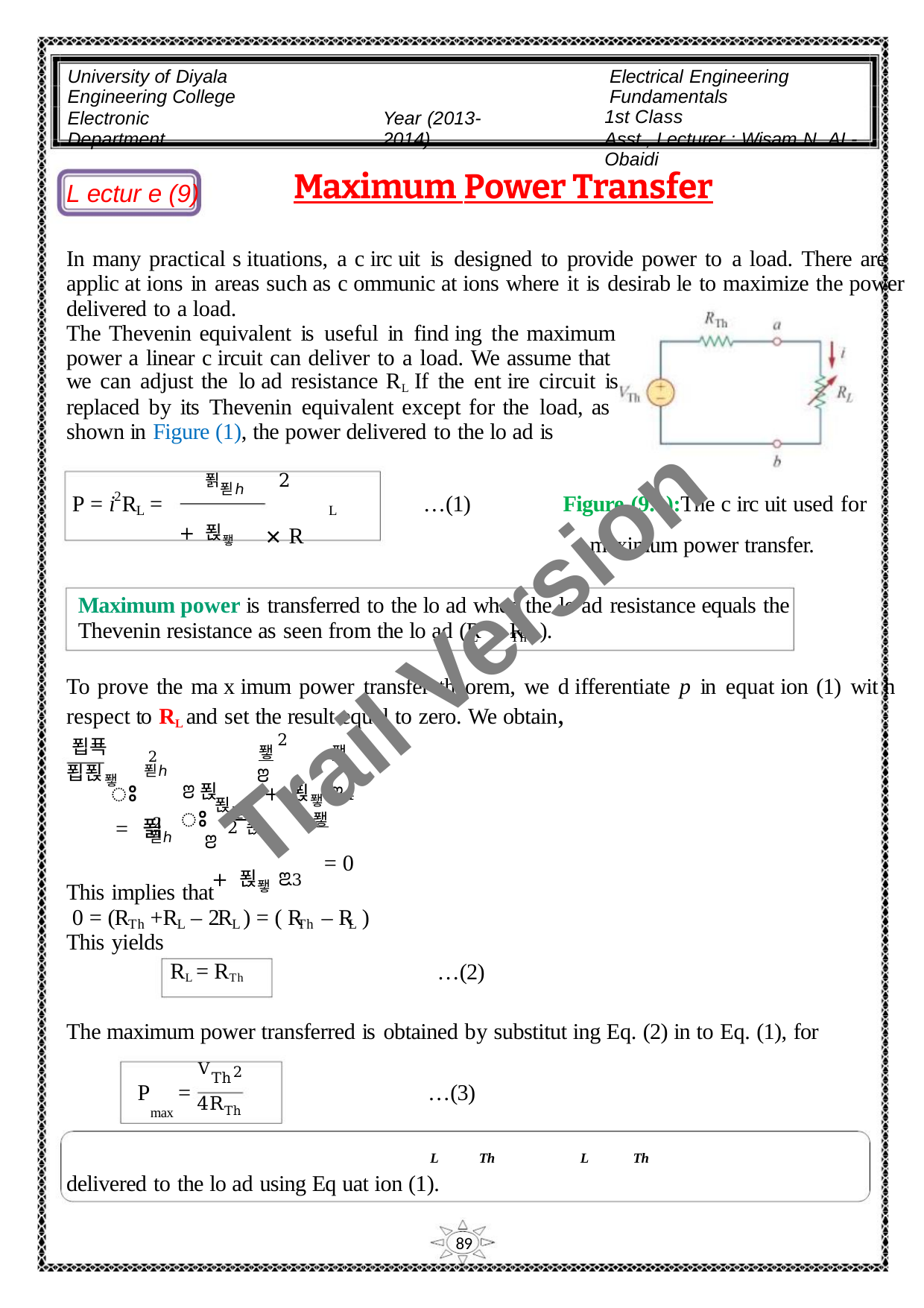

University of Diyala
Engineering College
Electronic Department
Electrical Engineering Fundamentals
1st Class
Asst., Lecturer : Wisam N. AL-Obaidi
Year (2013-2014)
Maximum Power Transfer
L ectur e (9)
In many practical s ituations, a c irc uit is designed to provide power to a load. There are
applic at ions in areas such as c ommunic at ions where it is desirab le to maximize the power
delivered to a load.
The Thevenin equivalent is useful in find ing the maximum
power a linear c ircuit can deliver to a load. We assume that
we can adjust the lo ad resistance RL If the ent ire circuit is
replaced by its Thevenin equivalent except for the load, as
shown in Figure (1), the power delivered to the lo ad is
2
푉푇ℎ
푅푇ℎ + 푅퐿

ꢀ × R
2
P = i R =
…(1)
Figure (9.1):The c irc uit used for
L
L
maximum power transfer.
Trail Version
Trail Version
Trail Version
Trail Version
Trail Version
Trail Version
Trail Version
Trail Version
Trail Version
Trail Version
Trail Version
Trail Version
Trail Version
Maximum power is transferred to the lo ad when the lo ad resistance equals the
Thevenin resistance as seen from the lo ad (R = R ).
L
Th
To prove the ma x imum power transfer theorem, we d ifferentiate p in equat ion (1) wit h
respect to RL and set the result equal to zero. We obtain,
2
ꢂ푅푇ℎ + 푅 ꢃ − 2푅 ꢂ푅
푇ℎ + 푅퐿 ꢃꢄ
푑푝
퐿
퐿
= 푉 ꢁ
2
푇ℎ
푅푇ℎ + 푅퐿ꢃ4
ꢂ
푑푅퐿
ꢁ푅푇ℎ
+ 푅퐿− 2푅
푅푇ℎ + 푅퐿ꢃ3
퐿
ꢄ = 0
2
= 푉
푇ℎ
ꢂ
This implies that
0 = (R +R – 2R ) = ( R – R )
Th
L
L
Th
L
This yields
RL = RTh
…(2)
The maximum power transferred is obtained by substitut ing Eq. (2) in to Eq. (1), for
2
VTh
P =
max
…(3)
4RTh
Note: Equat ion (3) applies o nly when R = R . When R ≠ R , we compute the power
L
Th
L
Th
delivered to the lo ad using Eq uat ion (1).
89